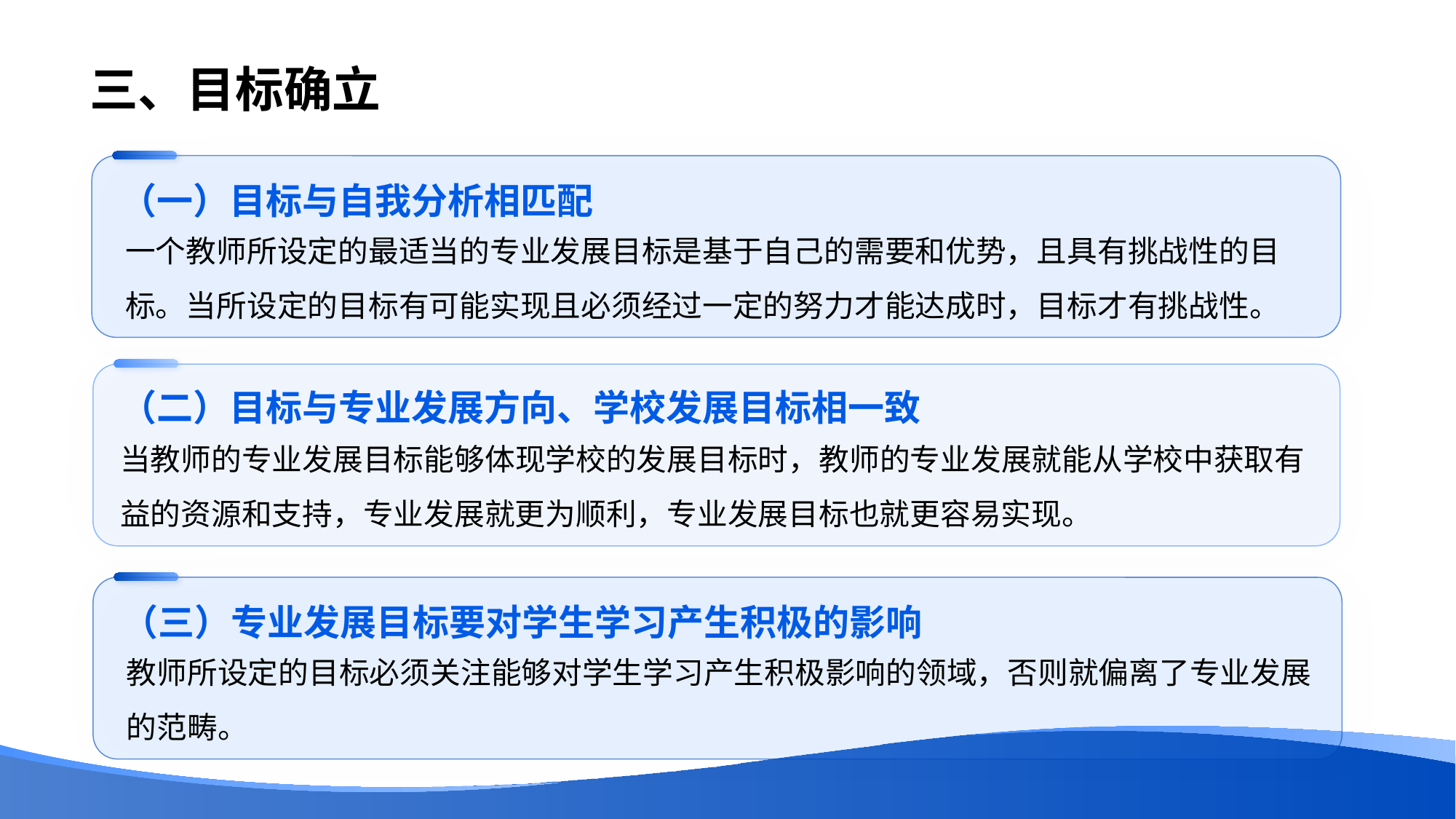

# 三、目标确立

（一）目标与自我分析相匹配

一个教师所设定的最适当的专业发展目标是基于自己的需要和优势，且具有挑战性的目标。当所设定的目标有可能实现且必须经过一定的努力才能达成时，目标才有挑战性。
（二）目标与专业发展方向、学校发展目标相一致

当教师的专业发展目标能够体现学校的发展目标时，教师的专业发展就能从学校中获取有益的资源和支持，专业发展就更为顺利，专业发展目标也就更容易实现。

（三）专业发展目标要对学生学习产生积极的影响

教师所设定的目标必须关注能够对学生学习产生积极影响的领域，否则就偏离了专业发展的范畴。